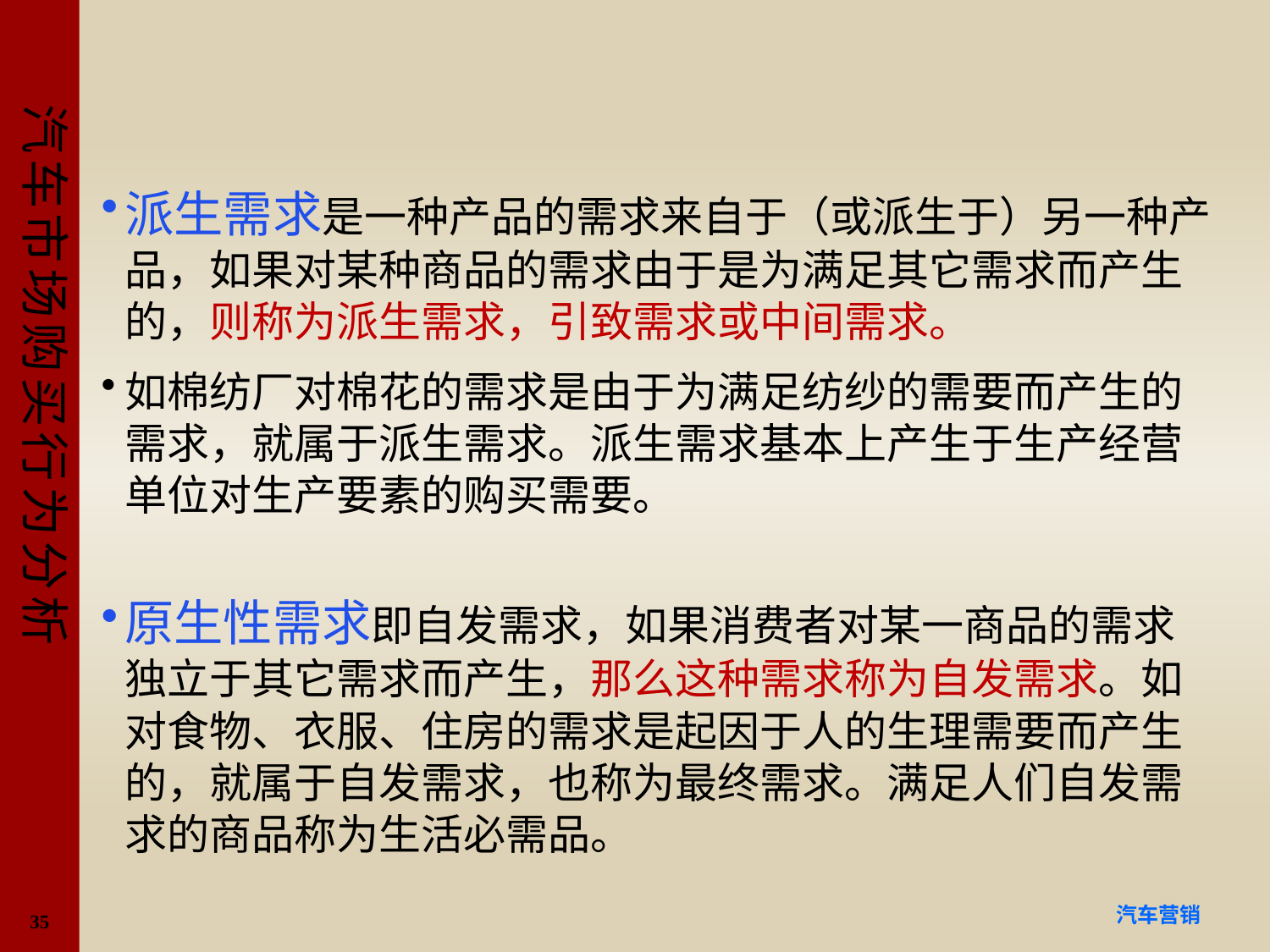

#
派生需求是一种产品的需求来自于（或派生于）另一种产品，如果对某种商品的需求由于是为满足其它需求而产生的，则称为派生需求，引致需求或中间需求。
如棉纺厂对棉花的需求是由于为满足纺纱的需要而产生的需求，就属于派生需求。派生需求基本上产生于生产经营单位对生产要素的购买需要。

原生性需求即自发需求，如果消费者对某一商品的需求独立于其它需求而产生，那么这种需求称为自发需求。如对食物、衣服、住房的需求是起因于人的生理需要而产生的，就属于自发需求，也称为最终需求。满足人们自发需求的商品称为生活必需品。
35